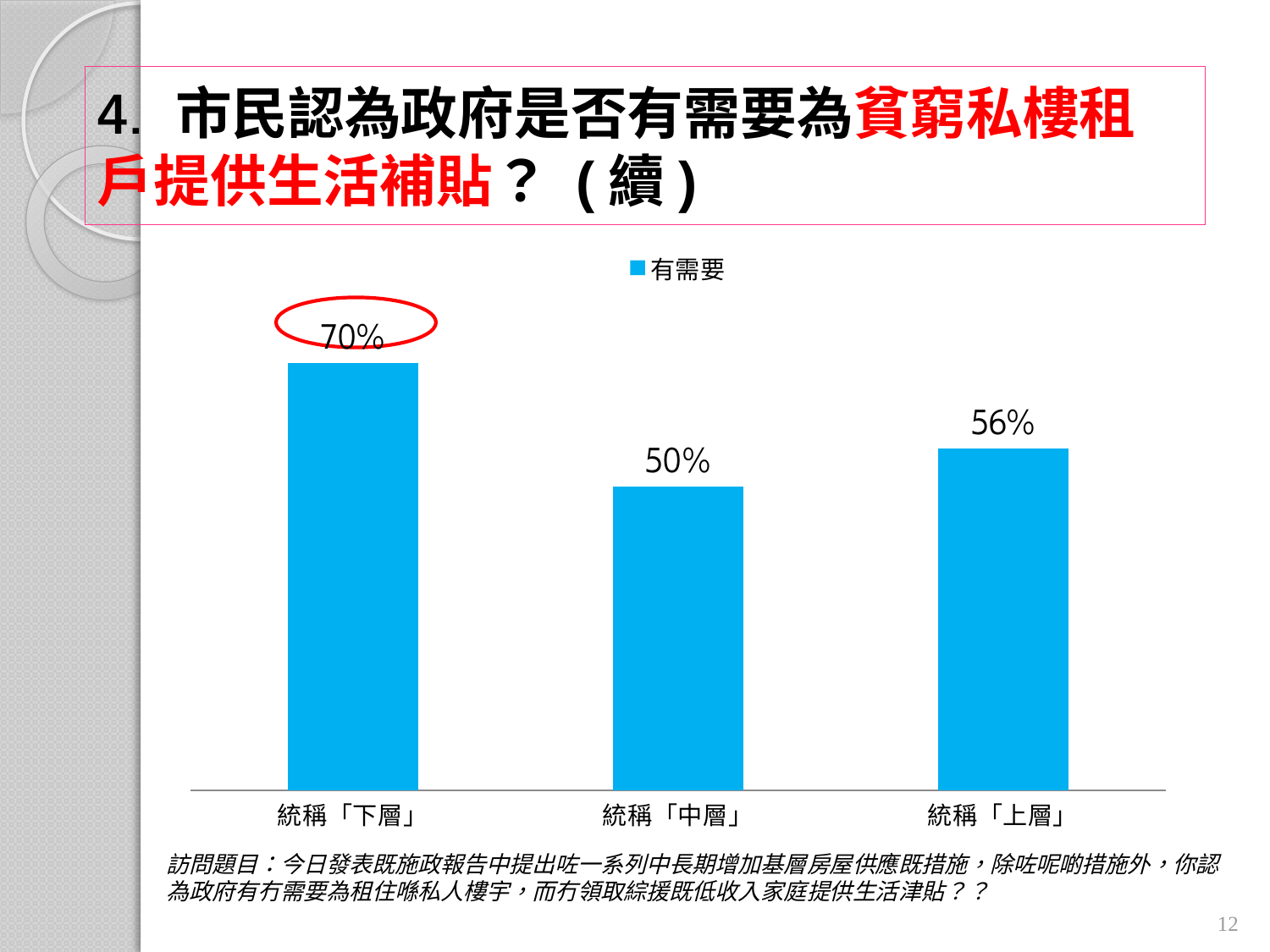

# 4. 市民認為政府是否有需要為貧窮私樓租戶提供生活補貼？ (續)

### Chart

| Category | 有需要 |
|---|---|
| 統稱「下層」 | 0.7010000000000006 |
| 統稱「中層」 | 0.4980000000000004 |
| 統稱「上層」 | 0.561 |
訪問題目：今日發表既施政報告中提出咗一系列中長期增加基層房屋供應既措施，除咗呢啲措施外，你認為政府有冇需要為租住喺私人樓宇，而冇領取綜援既低收入家庭提供生活津貼？？
12